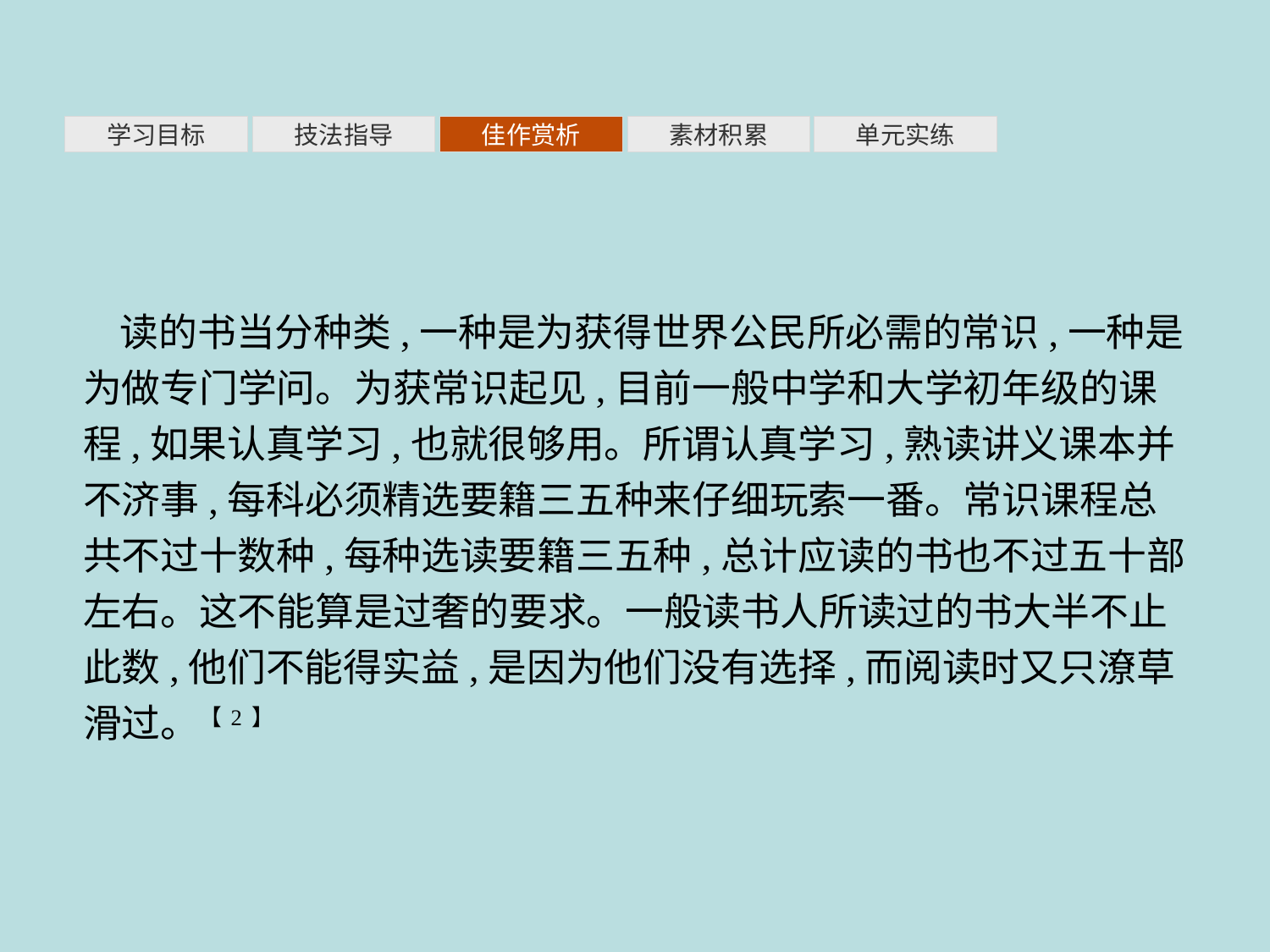

素材积累
学习目标
技法指导
佳作赏析
单元实练
读的书当分种类,一种是为获得世界公民所必需的常识,一种是为做专门学问。为获常识起见,目前一般中学和大学初年级的课程,如果认真学习,也就很够用。所谓认真学习,熟读讲义课本并不济事,每科必须精选要籍三五种来仔细玩索一番。常识课程总共不过十数种,每种选读要籍三五种,总计应读的书也不过五十部左右。这不能算是过奢的要求。一般读书人所读过的书大半不止此数,他们不能得实益,是因为他们没有选择,而阅读时又只潦草滑过。【2】